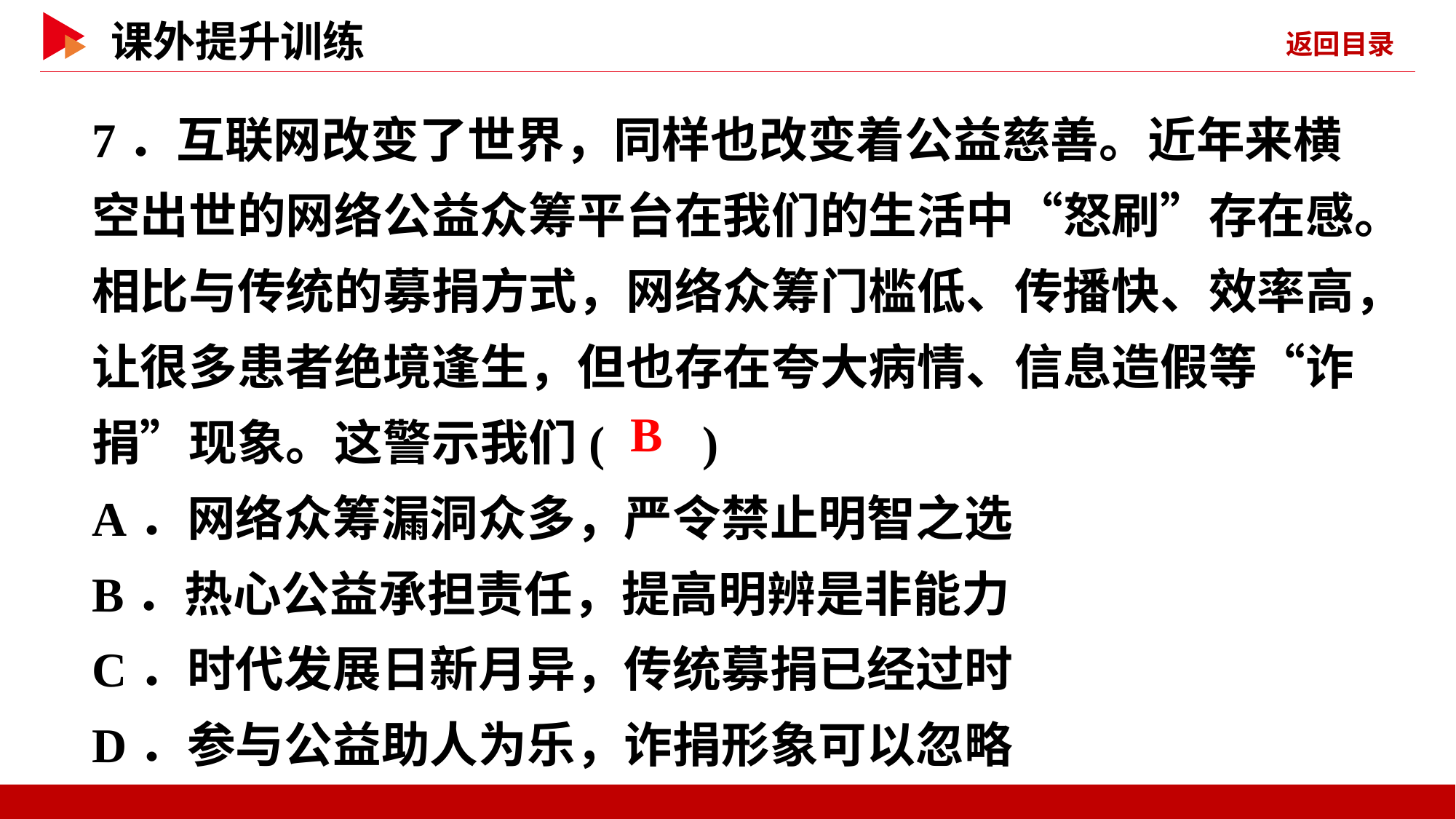

7．互联网改变了世界，同样也改变着公益慈善。近年来横空出世的网络公益众筹平台在我们的生活中“怒刷”存在感。相比与传统的募捐方式，网络众筹门槛低、传播快、效率高，让很多患者绝境逢生，但也存在夸大病情、信息造假等“诈捐”现象。这警示我们(        )
A．网络众筹漏洞众多，严令禁止明智之选
B．热心公益承担责任，提高明辨是非能力
C．时代发展日新月异，传统募捐已经过时
D．参与公益助人为乐，诈捐形象可以忽略
   B